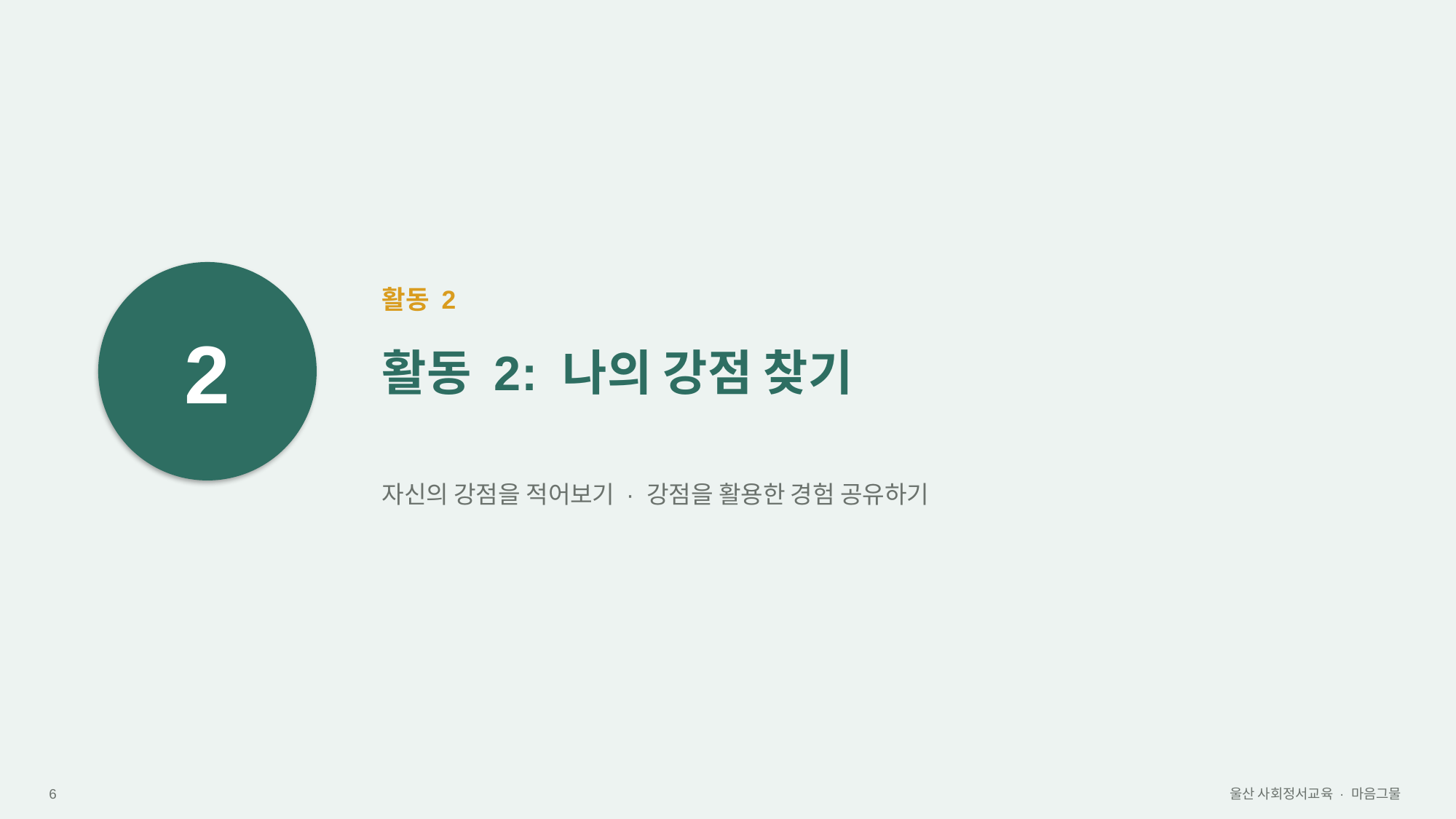

2
활동 2
활동 2: 나의 강점 찾기
자신의 강점을 적어보기 · 강점을 활용한 경험 공유하기
6
울산 사회정서교육 · 마음그물